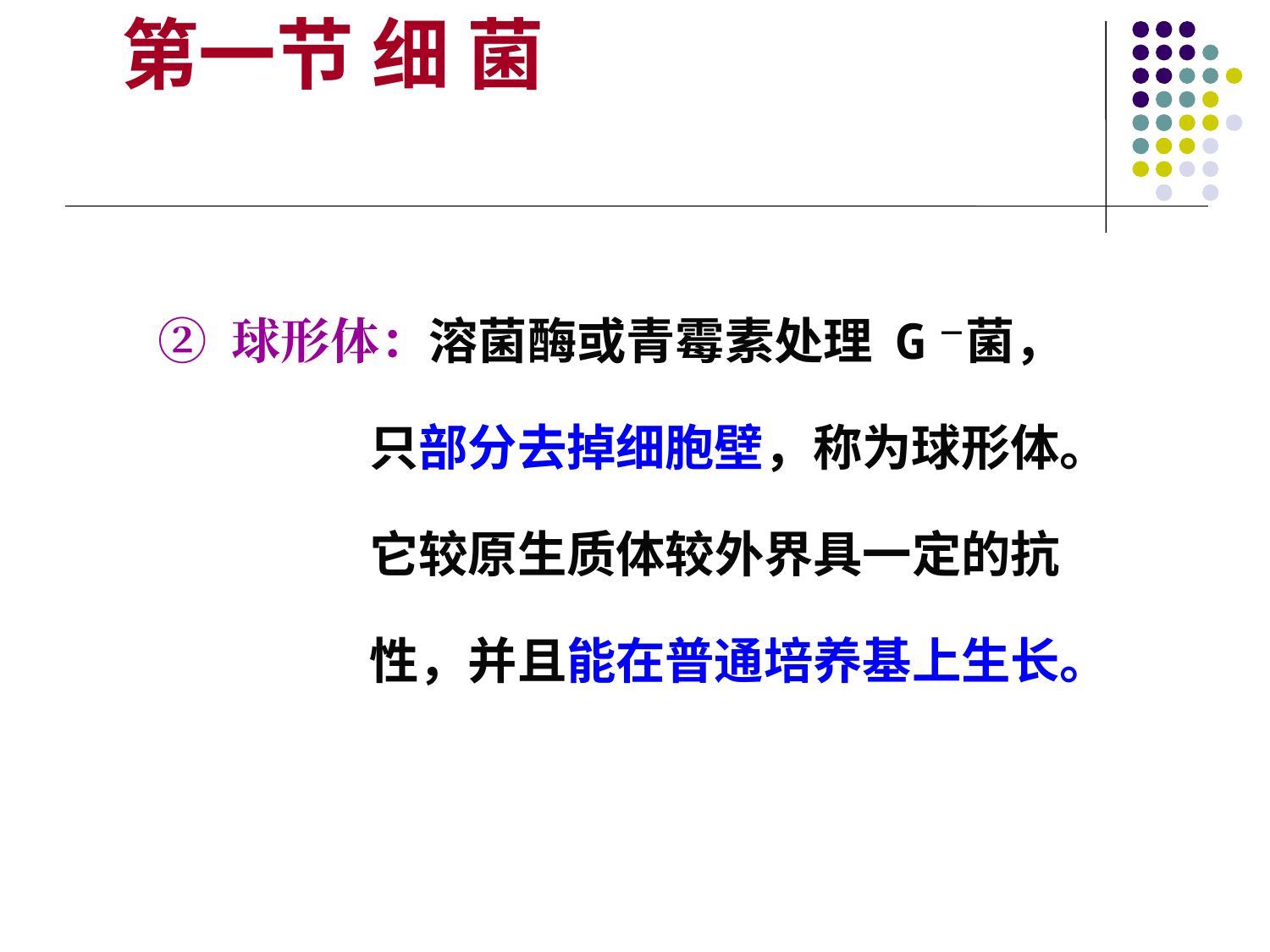

第一节 细 菌
② 球形体：溶菌酶或青霉素处理 G－菌，只部分去掉细胞壁，称为球形体。它较原生质体较外界具一定的抗性，并且能在普通培养基上生长。